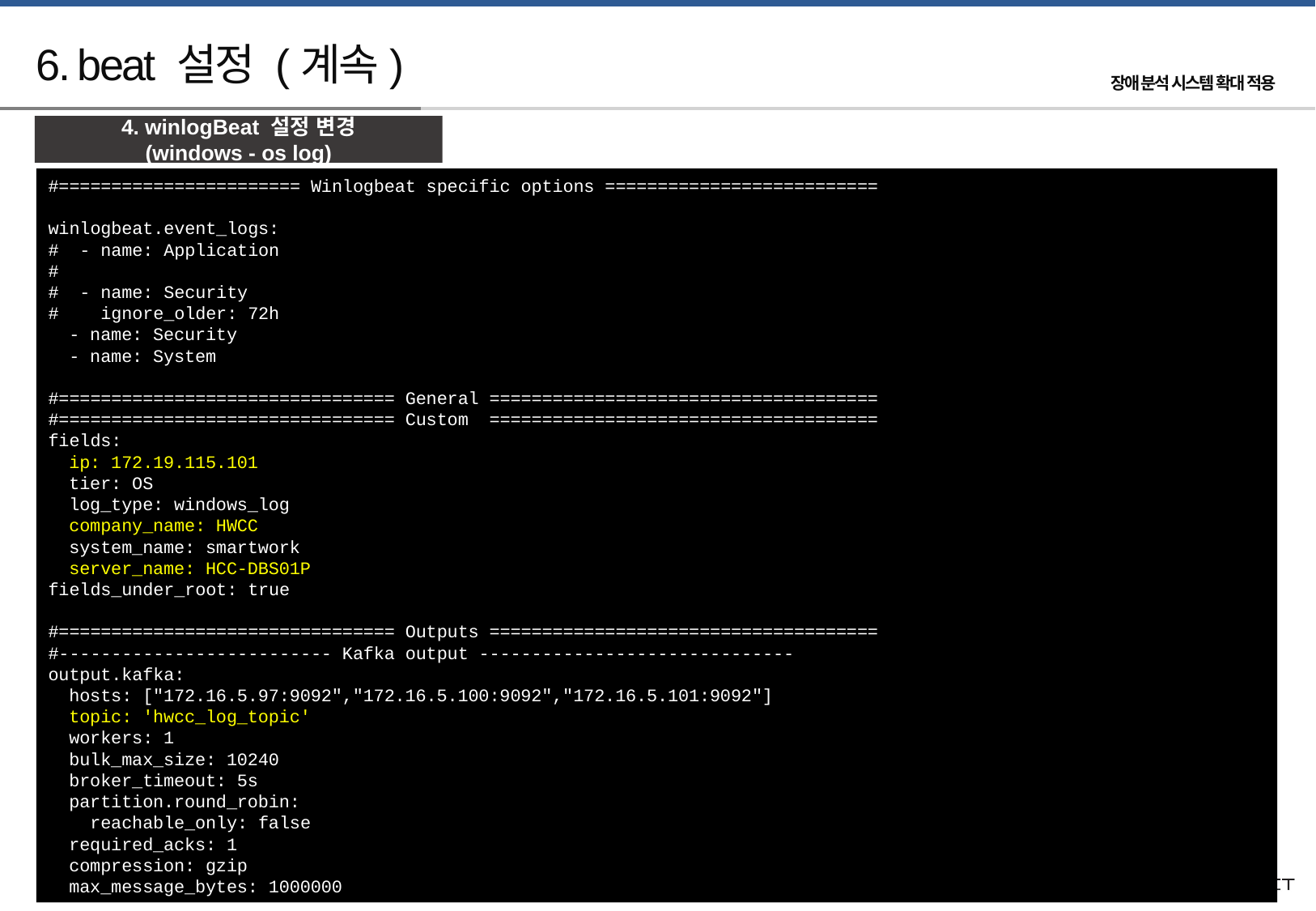

# 6. beat 설정 (계속)
4. winlogBeat 설정 변경
(windows - os log)
#======================= Winlogbeat specific options ==========================

winlogbeat.event_logs:
#  - name: Application
#
#  - name: Security
#    ignore_older: 72h
  - name: Security
  - name: System

#================================ General =====================================
#================================ Custom  =====================================
fields:
  ip: 172.19.115.101
  tier: OS
  log_type: windows_log
  company_name: HWCC
  system_name: smartwork
  server_name: HCC-DBS01P
fields_under_root: true

#================================ Outputs =====================================
#-------------------------- Kafka output ------------------------------
output.kafka:
  hosts: ["172.16.5.97:9092","172.16.5.100:9092","172.16.5.101:9092"]
  topic: 'hwcc_log_topic'
  workers: 1
  bulk_max_size: 10240
  broker_timeout: 5s
  partition.round_robin:
    reachable_only: false
  required_acks: 1
  compression: gzip
  max_message_bytes: 1000000